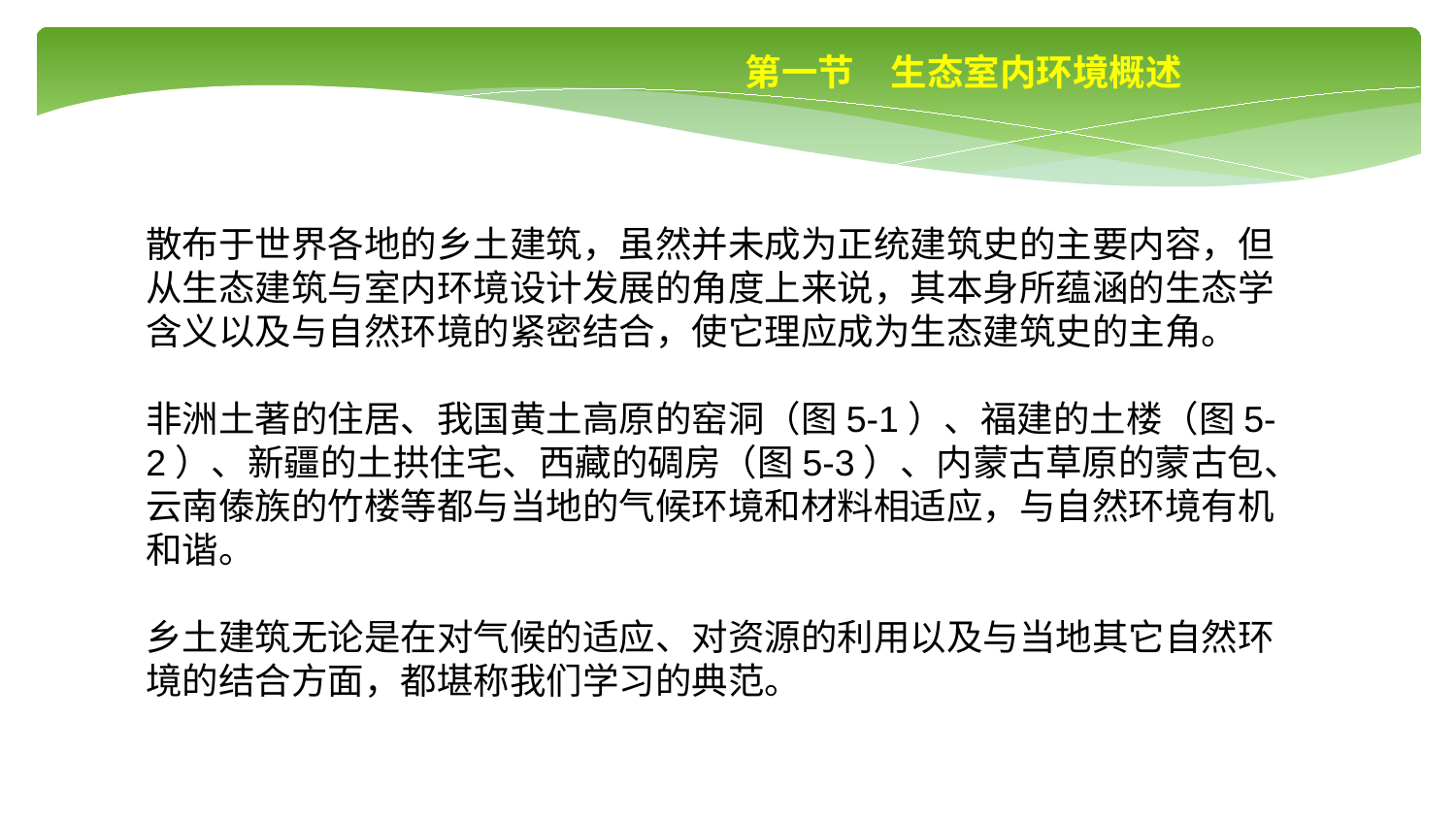

第一节　生态室内环境概述
散布于世界各地的乡土建筑，虽然并未成为正统建筑史的主要内容，但从生态建筑与室内环境设计发展的角度上来说，其本身所蕴涵的生态学含义以及与自然环境的紧密结合，使它理应成为生态建筑史的主角。

非洲土著的住居、我国黄土高原的窑洞（图5-1）、福建的土楼（图5-2）、新疆的土拱住宅、西藏的碉房（图5-3）、内蒙古草原的蒙古包、云南傣族的竹楼等都与当地的气候环境和材料相适应，与自然环境有机和谐。

乡土建筑无论是在对气候的适应、对资源的利用以及与当地其它自然环境的结合方面，都堪称我们学习的典范。